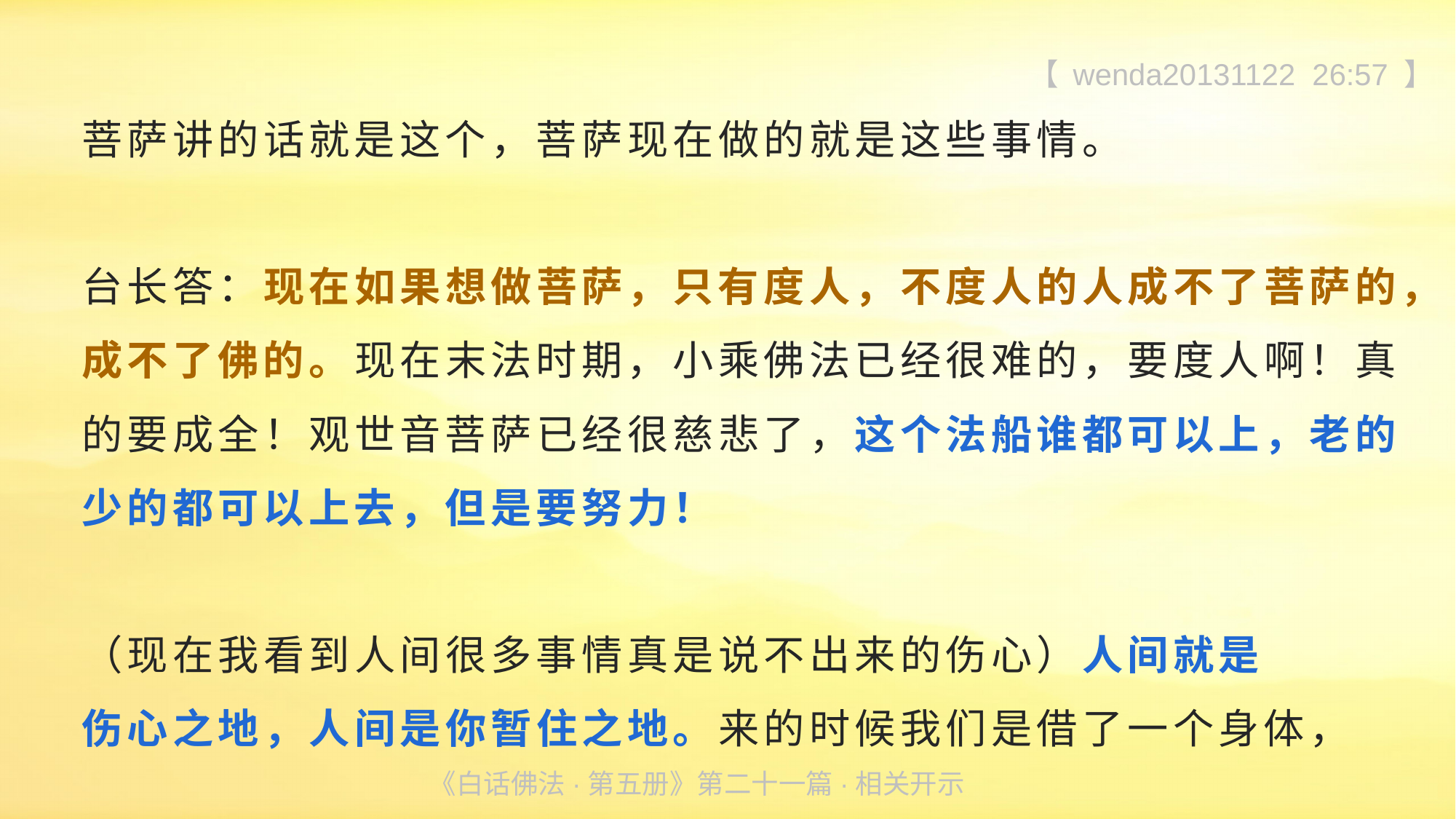

【 wenda20131122  26:57 】
菩萨讲的话就是这个，菩萨现在做的就是这些事情。

台长答：现在如果想做菩萨，只有度人，不度人的人成不了菩萨的，成不了佛的。现在末法时期，小乘佛法已经很难的，要度人啊！真的要成全！观世音菩萨已经很慈悲了，这个法船谁都可以上，老的少的都可以上去，但是要努力！

（现在我看到人间很多事情真是说不出来的伤心）人间就是
伤心之地，人间是你暂住之地。来的时候我们是借了一个身体，
《白话佛法·第五册》第二十一篇·相关开示